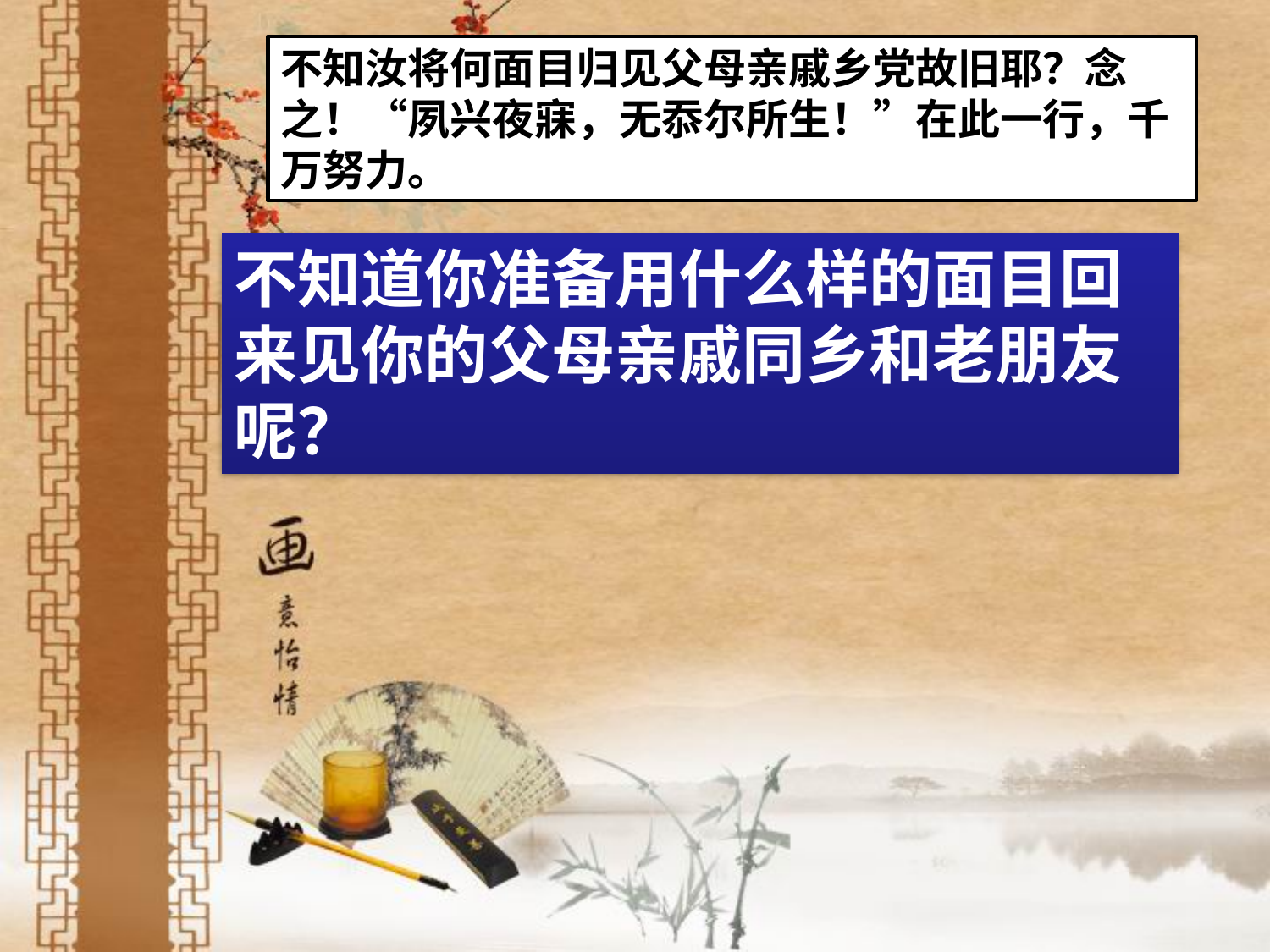

不知汝将何面目归见父母亲戚乡党故旧耶？念之！“夙兴夜寐，无忝尔所生！”在此一行，千万努力。
不知道你准备用什么样的面目回来见你的父母亲戚同乡和老朋友呢？